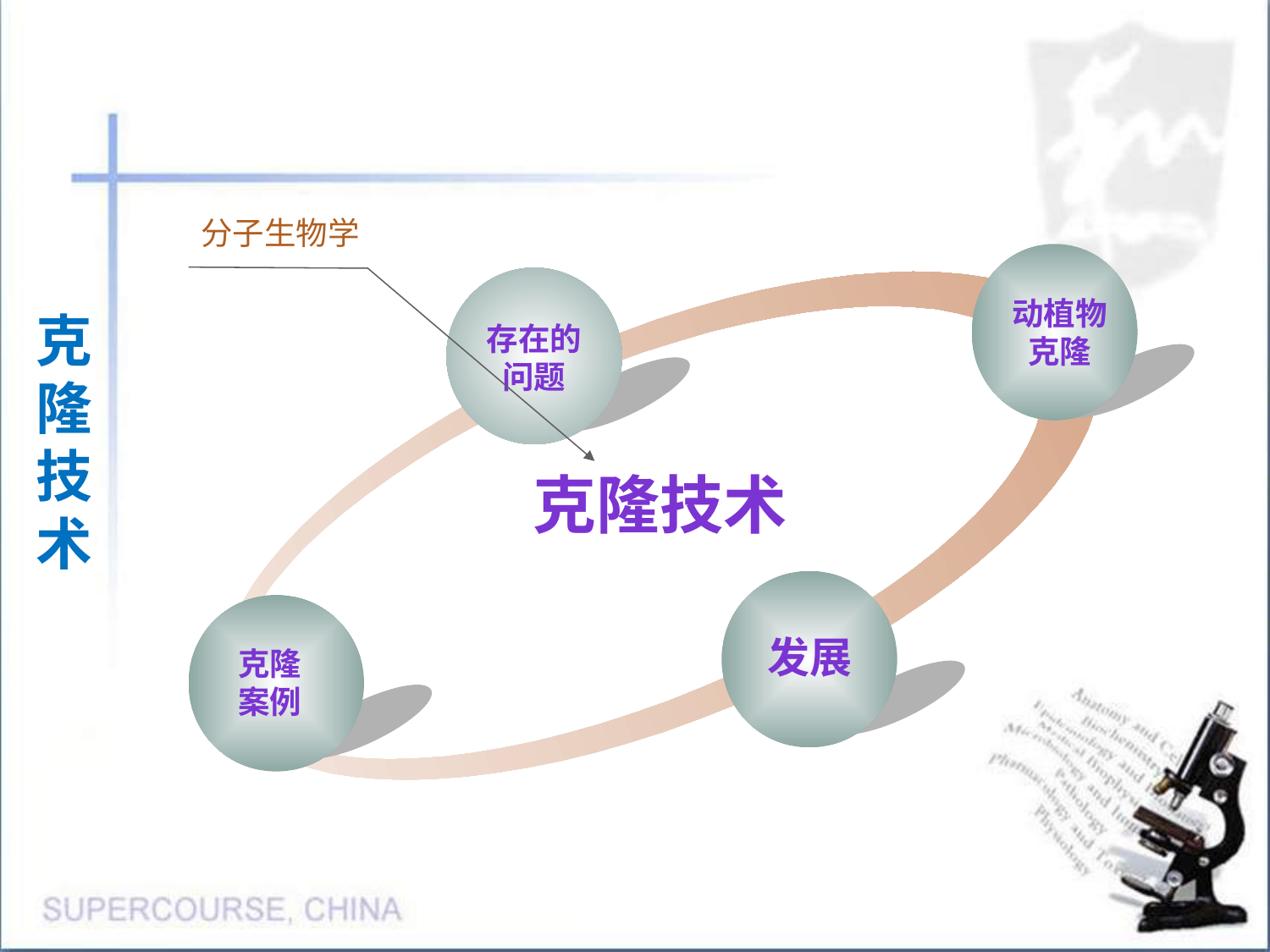

分子生物学

动植物
克隆

存在的
问题

克隆
技术

克隆技术

发展

克隆
案例